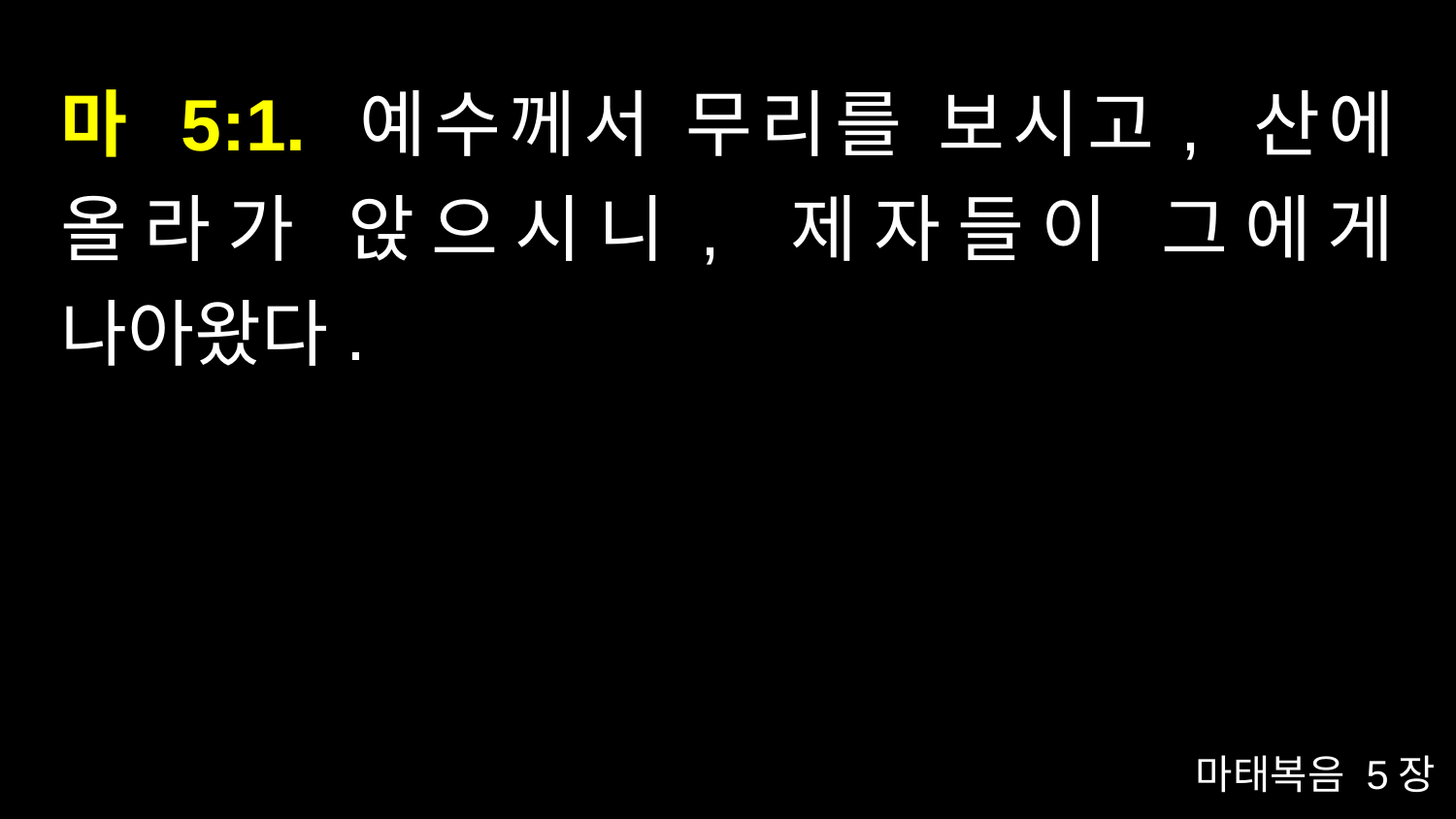

# 마 5:1. 예수께서 무리를 보시고, 산에 올라가 앉으시니, 제자들이 그에게 나아왔다.
마태복음 5장